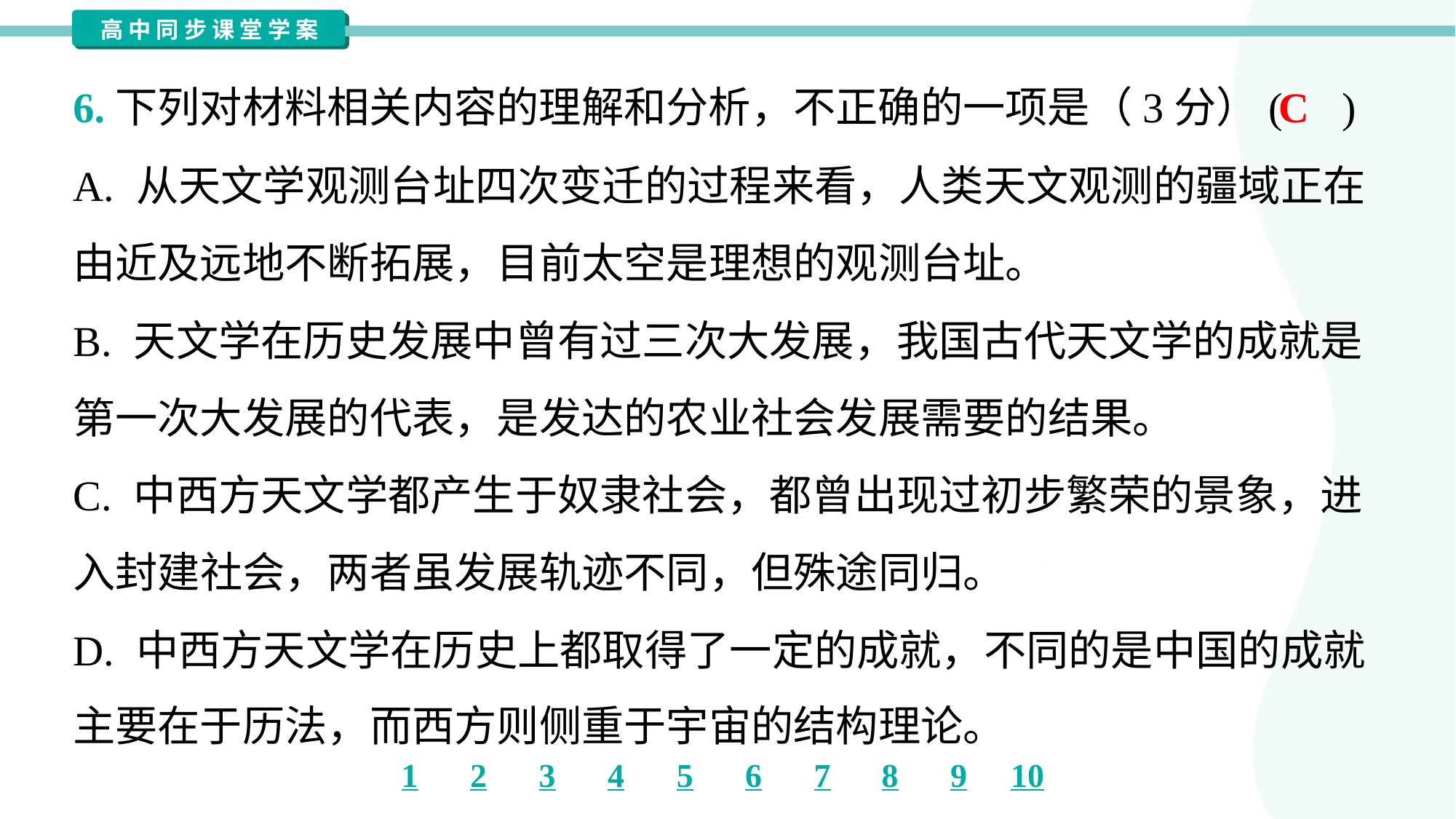

C
6.下列对材料相关内容的理解和分析，不正确的一项是（3分）(     )
A. 从天文学观测台址四次变迁的过程来看，人类天文观测的疆域正在
由近及远地不断拓展，目前太空是理想的观测台址。
B. 天文学在历史发展中曾有过三次大发展，我国古代天文学的成就是
第一次大发展的代表，是发达的农业社会发展需要的结果。
C. 中西方天文学都产生于奴隶社会，都曾出现过初步繁荣的景象，进
入封建社会，两者虽发展轨迹不同，但殊途同归。
D. 中西方天文学在历史上都取得了一定的成就，不同的是中国的成就
主要在于历法，而西方则侧重于宇宙的结构理论。